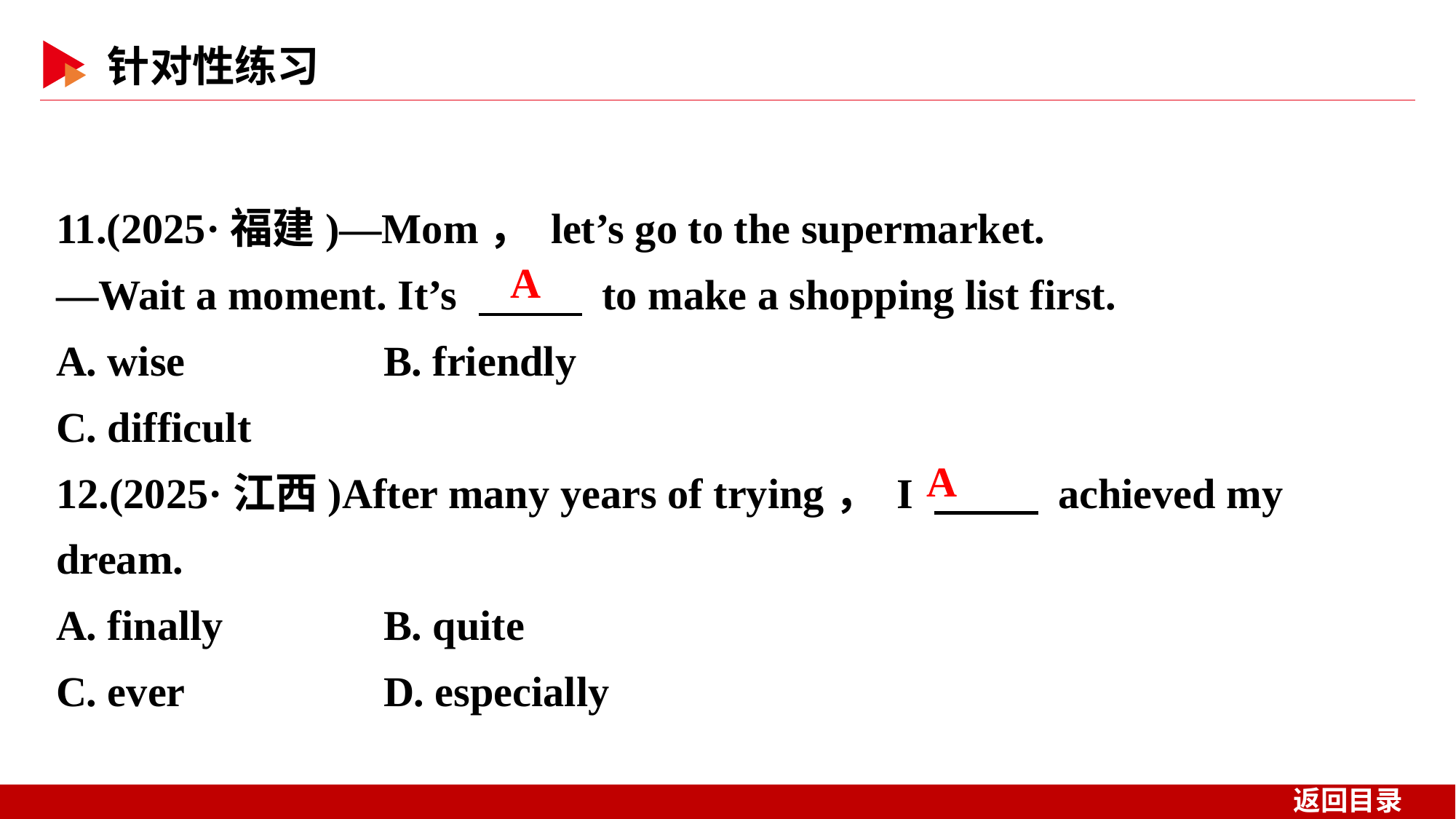

11.(2025·福建)—Mom， let’s go to the supermarket.
—Wait a moment. It’s 　  　 to make a shopping list first.
A. wise                	B. friendly
C. difficult
12.(2025·江西)After many years of trying， I 　  　 achieved my dream.
A. finally           	B. quite
C. ever                	D. especially
A
A